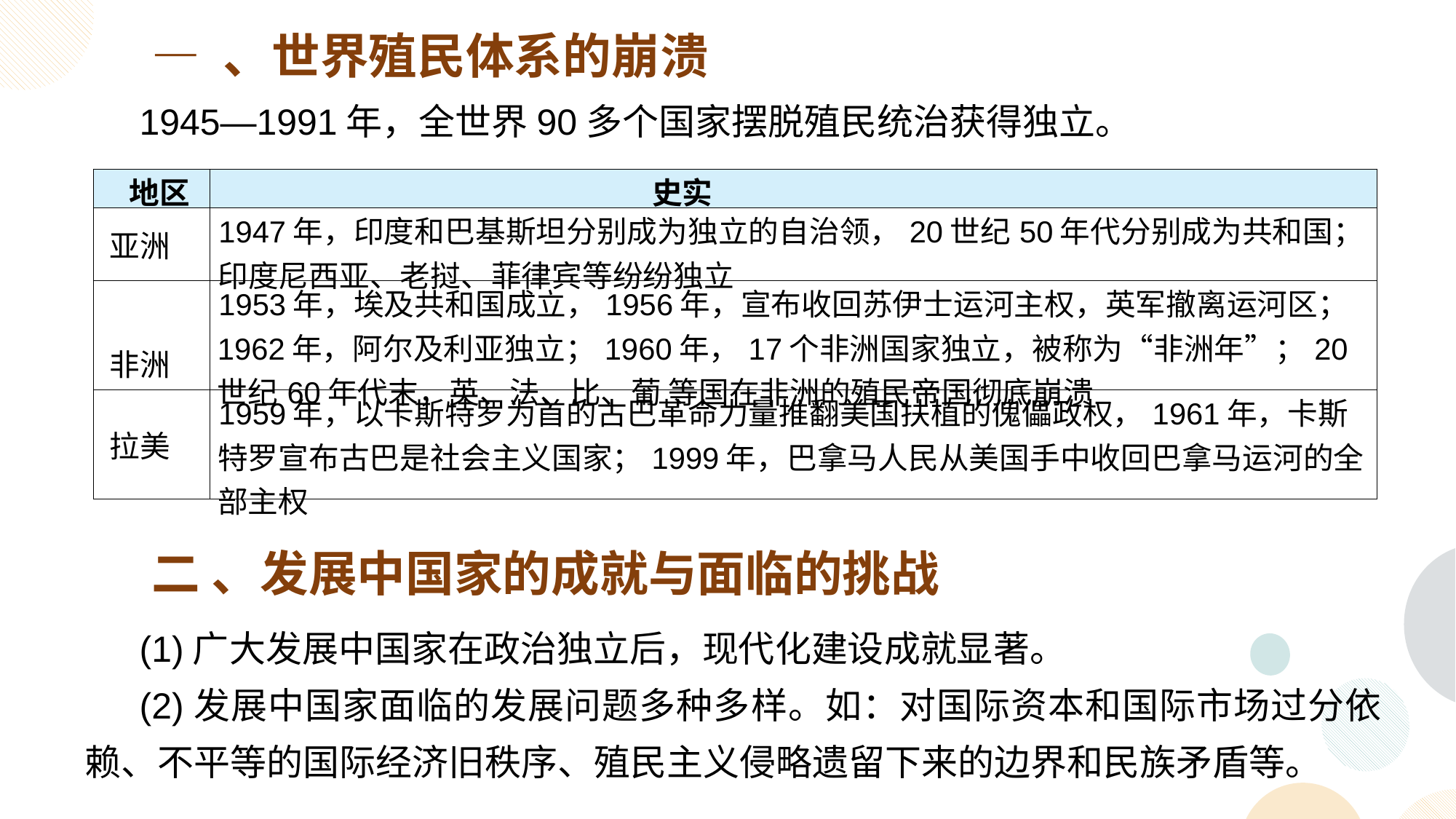

— 、世界殖民体系的崩溃
1945—1991年，全世界90多个国家摆脱殖民统治获得独立。
| 地区 | 史实 |
| --- | --- |
| 亚洲 | 1947年，印度和巴基斯坦分别成为独立的自治领，20世纪50年代分别成为共和国；印度尼西亚、老挝、菲律宾等纷纷独立 |
| 非洲 | 1953年，埃及共和国成立，1956年，宣布收回苏伊士运河主权，英军撤离运河区；1962年，阿尔及利亚独立；1960年，17个非洲国家独立，被称为“非洲年”；20世纪60年代末，英、法、比、葡 等国在非洲的殖民帝国彻底崩溃 |
| 拉美 | 1959年，以卡斯特罗为首的古巴革命力量推翻美国扶植的傀儡政权，1961年，卡斯特罗宣布古巴是社会主义国家；1999年，巴拿马人民从美国手中收回巴拿马运河的全部主权 |
二 、发展中国家的成就与面临的挑战

(1)广大发展中国家在政治独立后，现代化建设成就显著。
(2)发展中国家面临的发展问题多种多样。如：对国际资本和国际市场过分依赖、不平等的国际经济旧秩序、殖民主义侵略遗留下来的边界和民族矛盾等。